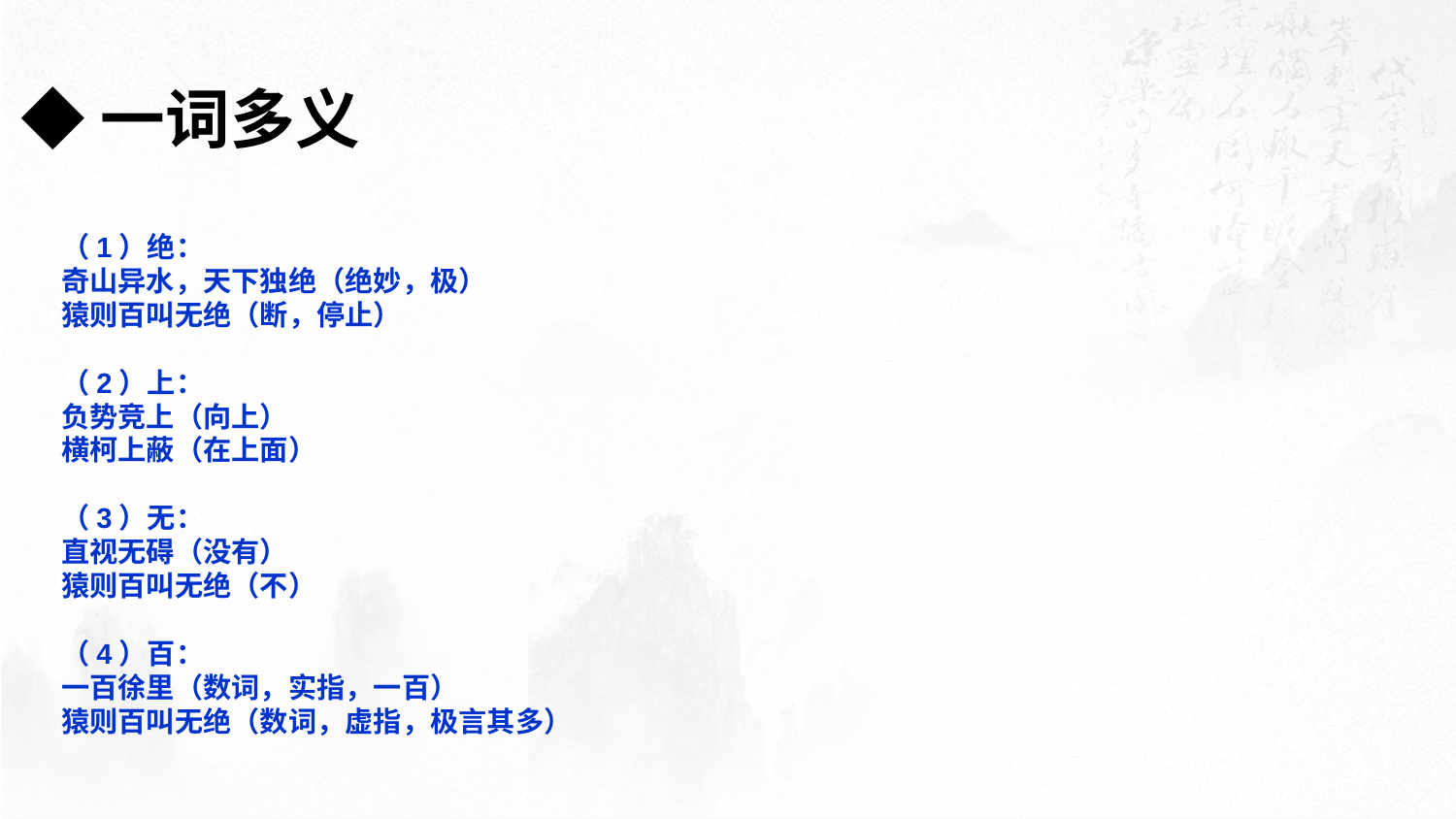

◆一词多义
（1）绝：
奇山异水，天下独绝（绝妙，极）
猿则百叫无绝（断，停止）

（2）上：
负势竞上（向上）
横柯上蔽（在上面）

（3）无：
直视无碍（没有）
猿则百叫无绝（不）

（4）百：
一百徐里（数词，实指，一百）
猿则百叫无绝（数词，虚指，极言其多）